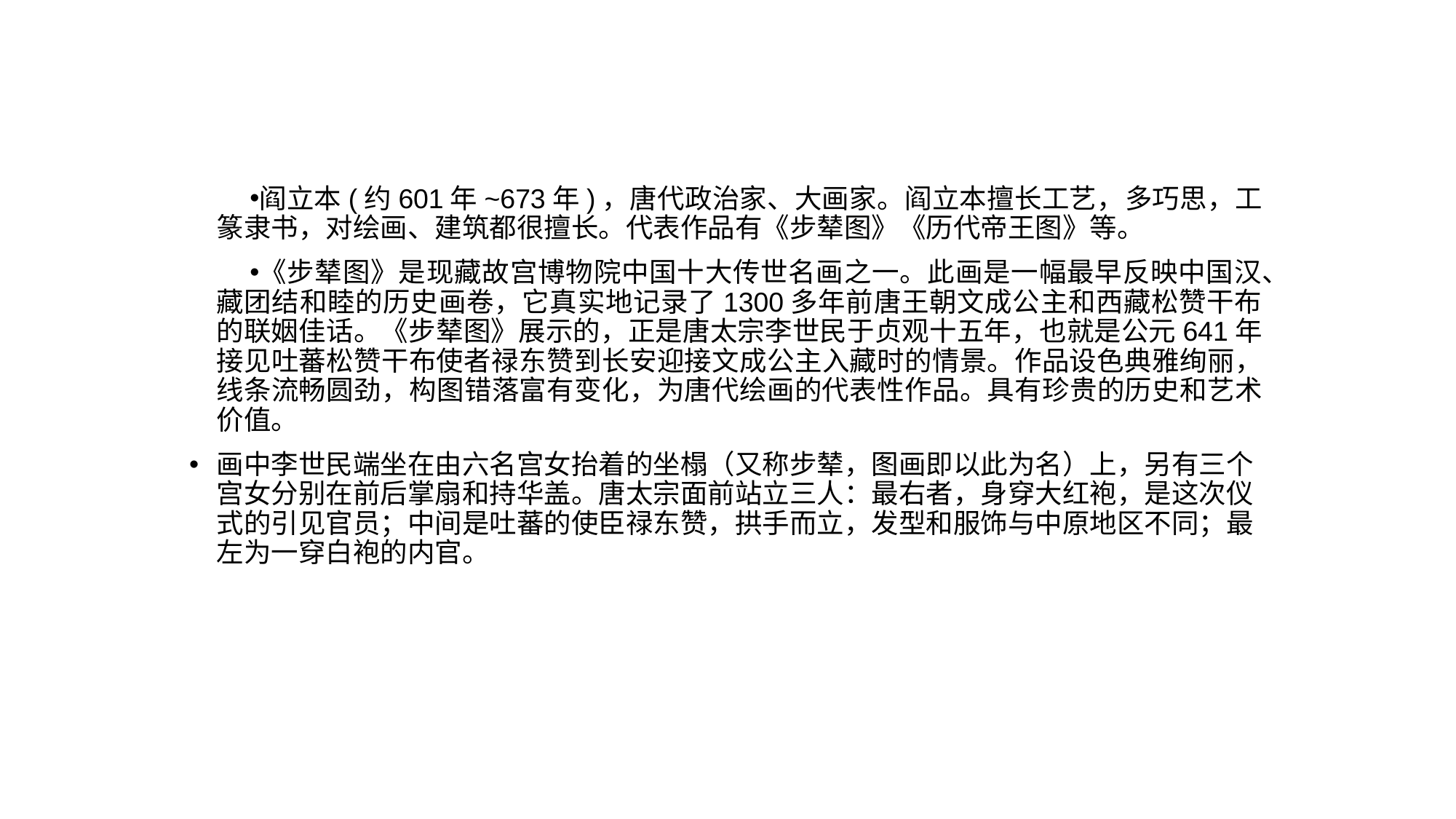

阎立本(约601年~673年)，唐代政治家、大画家。阎立本擅长工艺，多巧思，工篆隶书，对绘画、建筑都很擅长。代表作品有《步辇图》《历代帝王图》等。
《步辇图》是现藏故宫博物院中国十大传世名画之一。此画是一幅最早反映中国汉、藏团结和睦的历史画卷，它真实地记录了1300多年前唐王朝文成公主和西藏松赞干布的联姻佳话。《步辇图》展示的，正是唐太宗李世民于贞观十五年，也就是公元641年接见吐蕃松赞干布使者禄东赞到长安迎接文成公主入藏时的情景。作品设色典雅绚丽，线条流畅圆劲，构图错落富有变化，为唐代绘画的代表性作品。具有珍贵的历史和艺术价值。
画中李世民端坐在由六名宫女抬着的坐榻（又称步辇，图画即以此为名）上，另有三个宫女分别在前后掌扇和持华盖。唐太宗面前站立三人：最右者，身穿大红袍，是这次仪式的引见官员；中间是吐蕃的使臣禄东赞，拱手而立，发型和服饰与中原地区不同；最左为一穿白袍的内官。